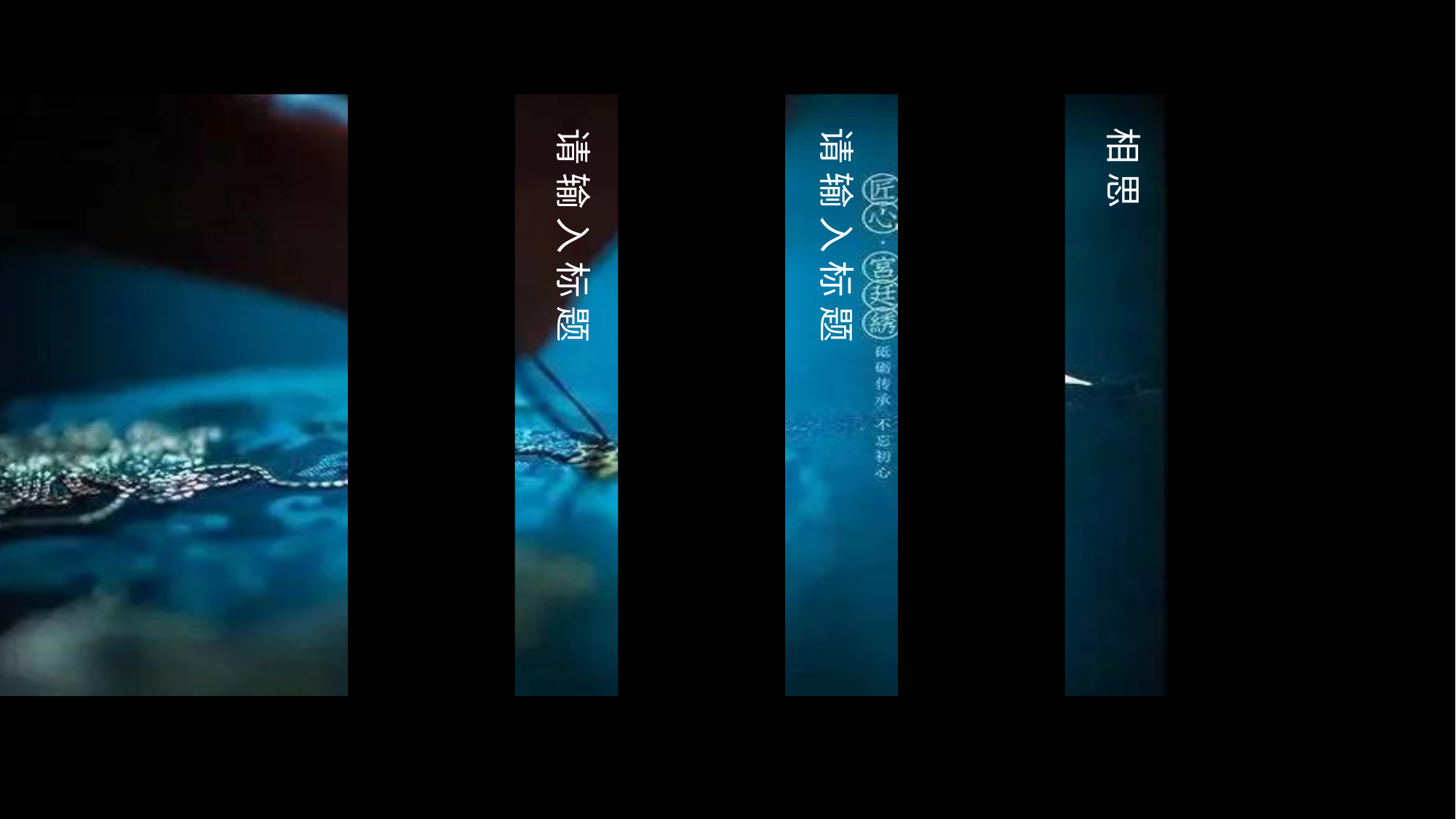

请输入内容
红豆生南国，春来发几枝？
请输入内容
请输入标题
相思
请输入标题